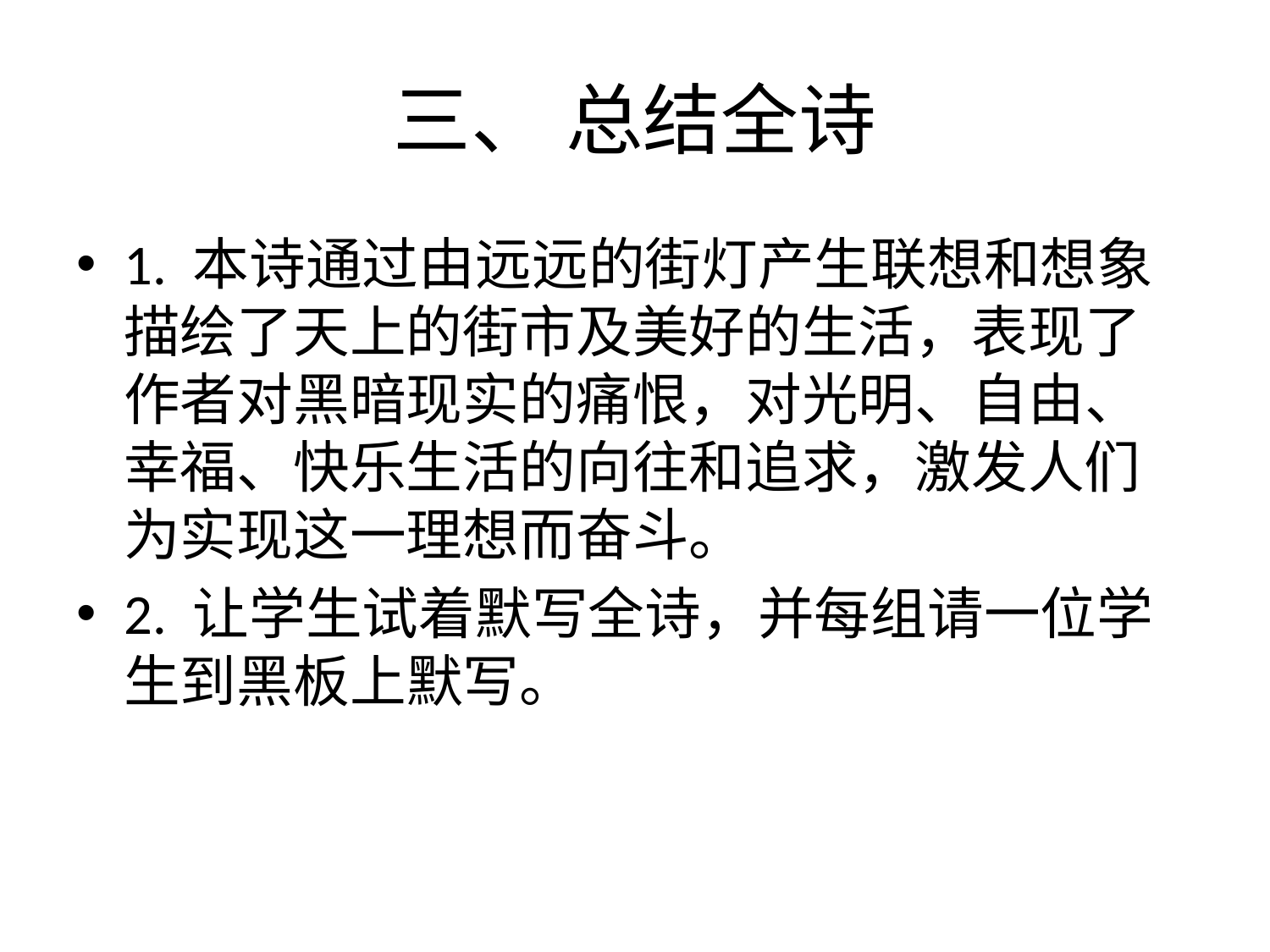

# 三、 总结全诗
1. 本诗通过由远远的街灯产生联想和想象描绘了天上的街市及美好的生活，表现了作者对黑暗现实的痛恨，对光明、自由、幸福、快乐生活的向往和追求，激发人们为实现这一理想而奋斗。
2. 让学生试着默写全诗，并每组请一位学生到黑板上默写。